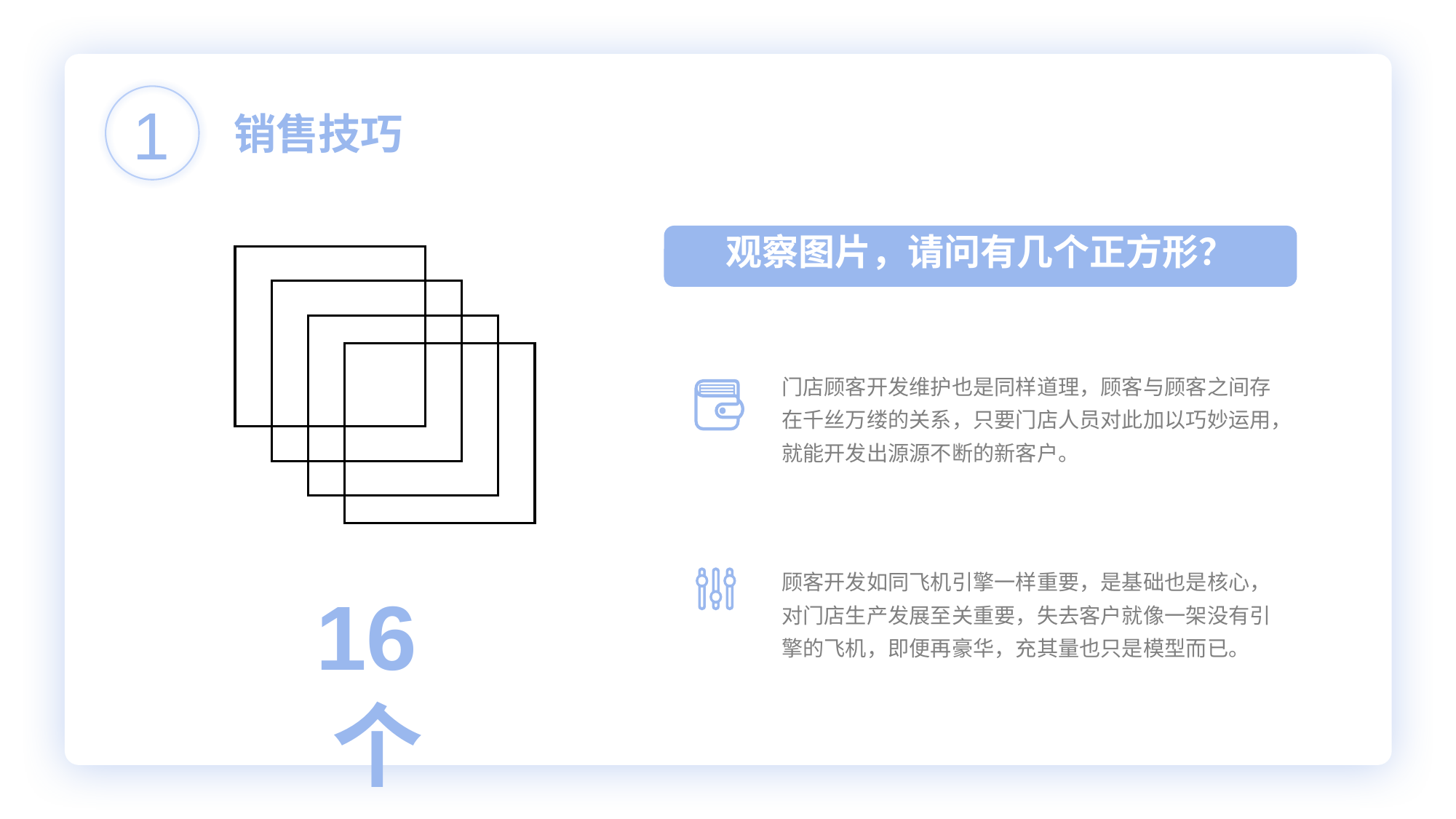

1
销售技巧
观察图片，请问有几个正方形？

门店顾客开发维护也是同样道理，顾客与顾客之间存在千丝万缕的关系，只要门店人员对此加以巧妙运用，就能开发出源源不断的新客户。

顾客开发如同飞机引擎一样重要，是基础也是核心，对门店生产发展至关重要，失去客户就像一架没有引擎的飞机，即便再豪华，充其量也只是模型而已。

16个